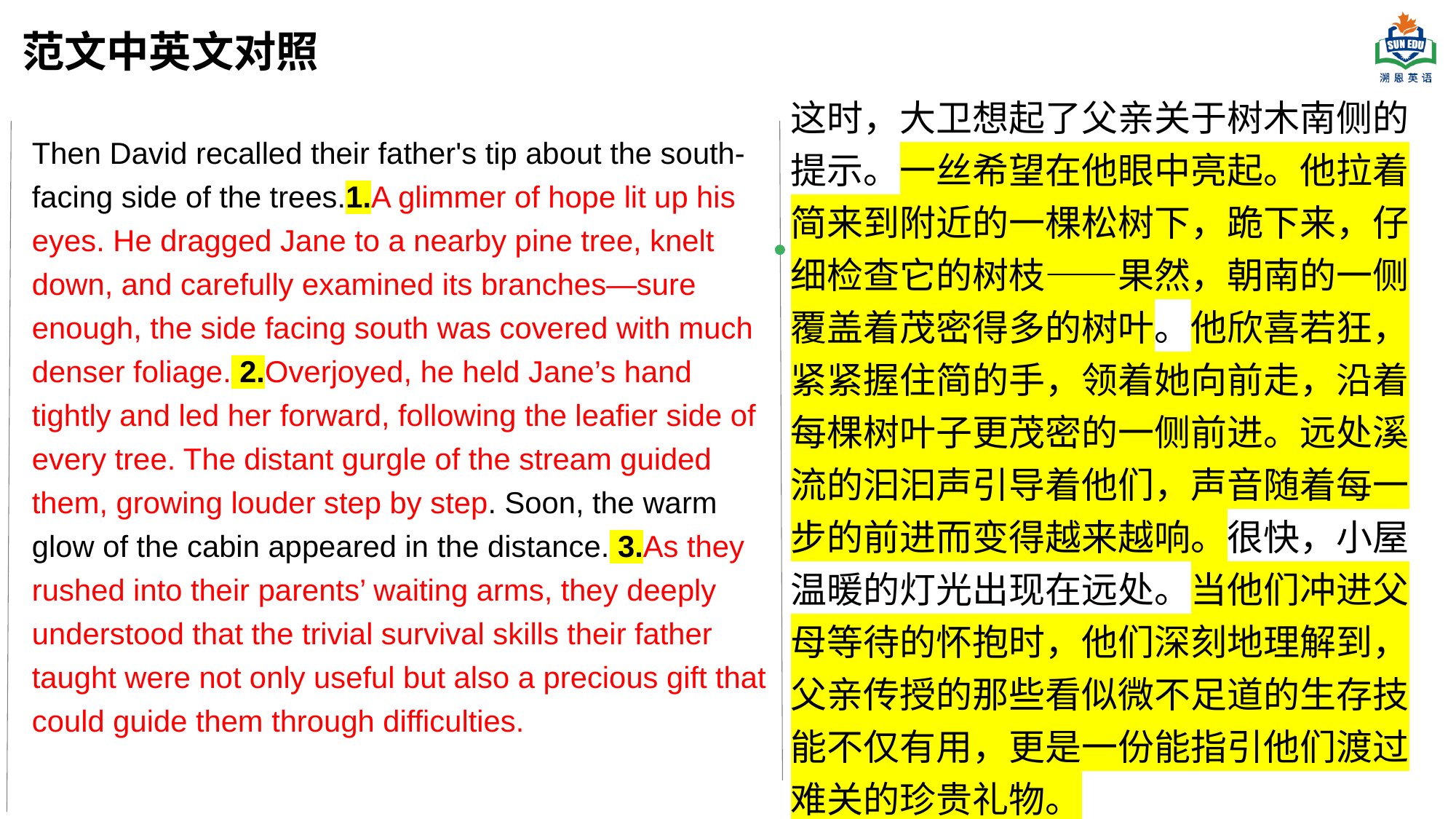

# 范文中英文对照
这时，大卫想起了父亲关于树木南侧的提示。一丝希望在他眼中亮起。他拉着简来到附近的一棵松树下，跪下来，仔细检查它的树枝——果然，朝南的一侧覆盖着茂密得多的树叶。他欣喜若狂，紧紧握住简的手，领着她向前走，沿着每棵树叶子更茂密的一侧前进。远处溪流的汩汩声引导着他们，声音随着每一步的前进而变得越来越响。很快，小屋温暖的灯光出现在远处。当他们冲进父母等待的怀抱时，他们深刻地理解到，父亲传授的那些看似微不足道的生存技能不仅有用，更是一份能指引他们渡过难关的珍贵礼物。
Then David recalled their father's tip about the south-facing side of the trees.1.A glimmer of hope lit up his eyes. He dragged Jane to a nearby pine tree, knelt down, and carefully examined its branches—sure enough, the side facing south was covered with much denser foliage. 2.Overjoyed, he held Jane’s hand tightly and led her forward, following the leafier side of every tree. The distant gurgle of the stream guided them, growing louder step by step. Soon, the warm glow of the cabin appeared in the distance. 3.As they rushed into their parents’ waiting arms, they deeply understood that the trivial survival skills their father taught were not only useful but also a precious gift that could guide them through difficulties.